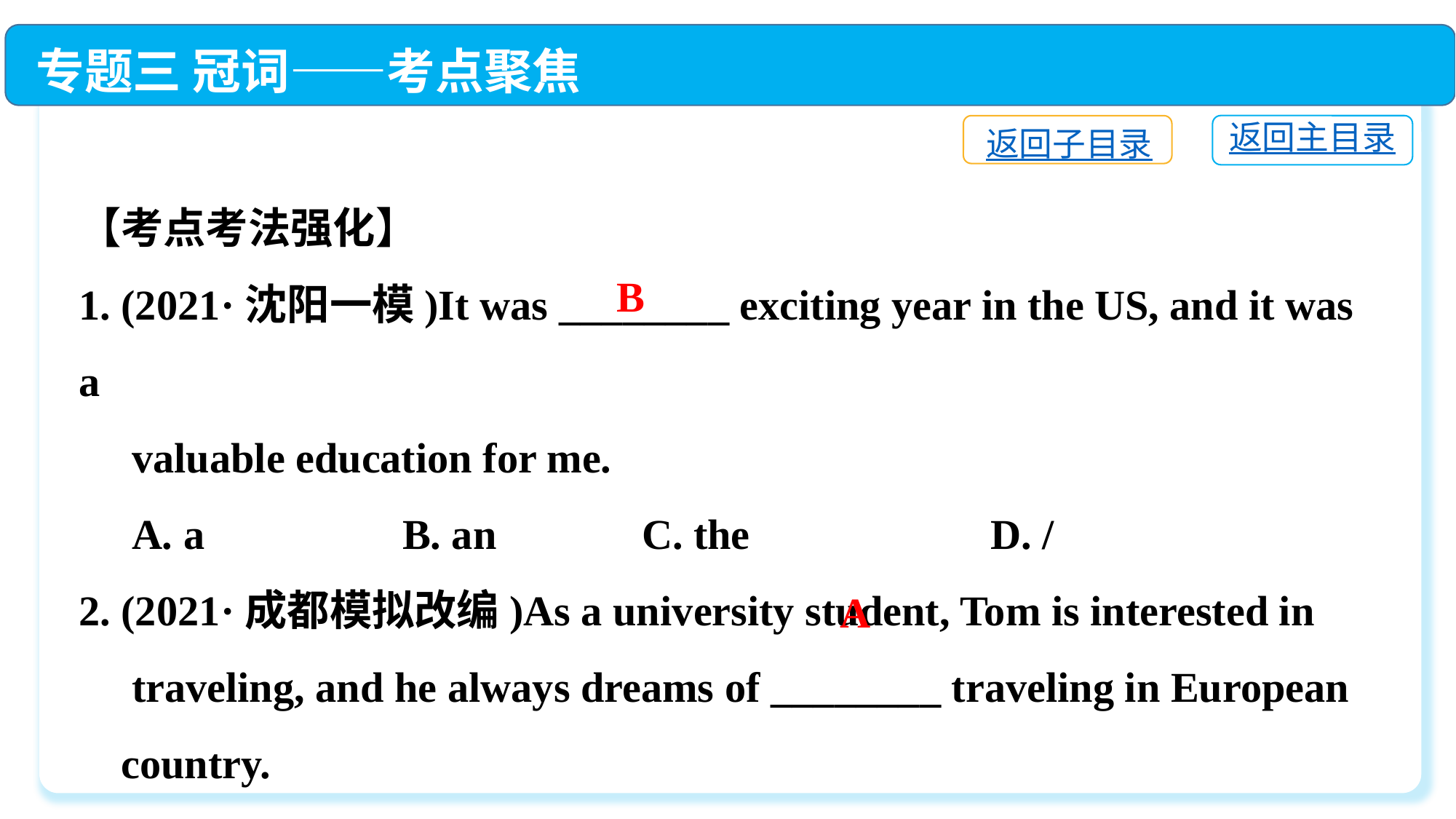

专题三 冠词——考点聚焦

返回主目录

返回子目录
【考点考法强化】
1. (2021·沈阳一模)It was ________ exciting year in the US, and it was a
     valuable education for me.
     A. a	          B. an	            C. the	              D. /
2. (2021·成都模拟改编)As a university student, Tom is interested in
     traveling, and he always dreams of ________ traveling in European
    country.
     A. a; a　　	B. a; an　 	 C. the; an　　	  D. the; a
B

A